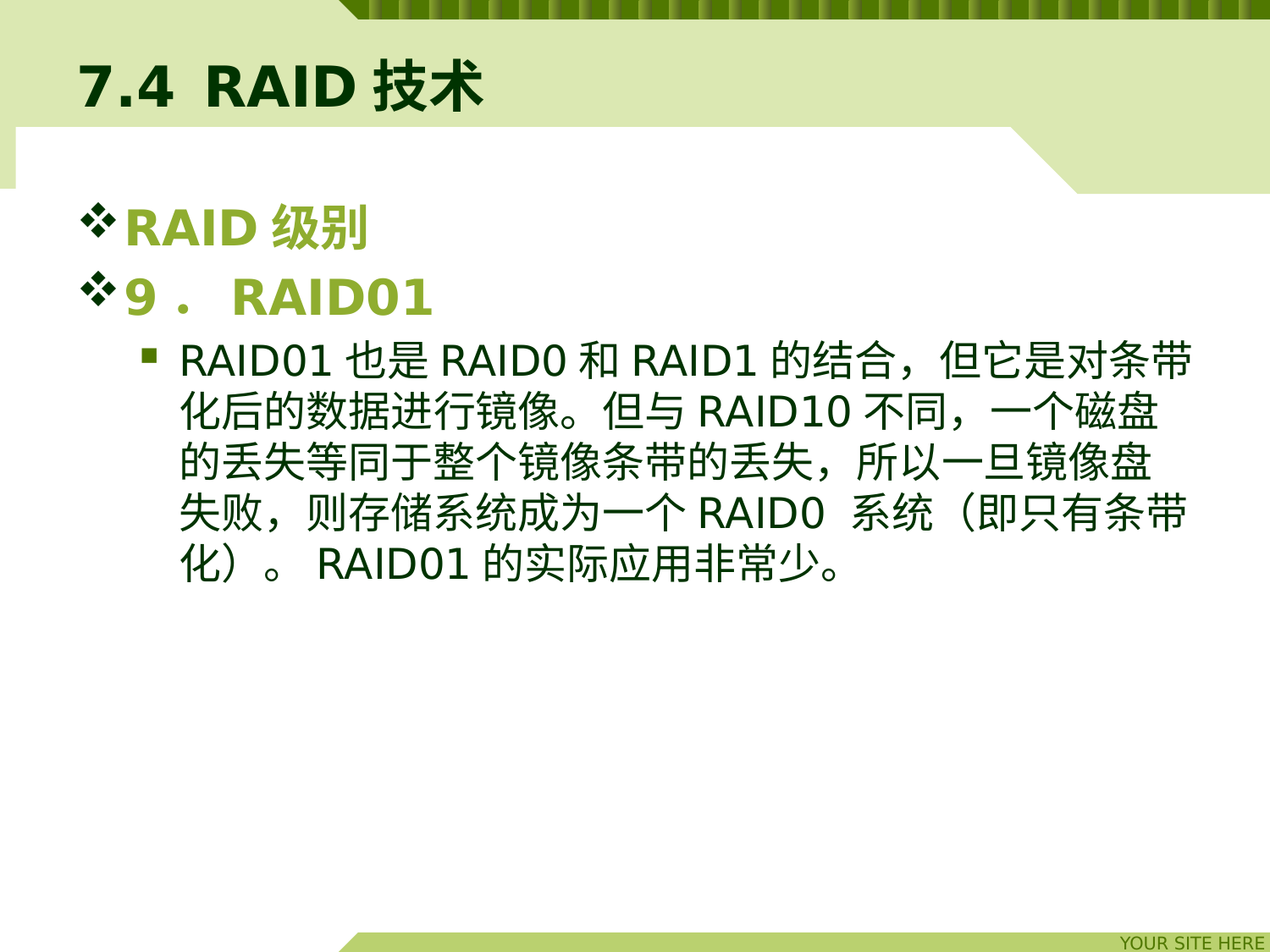

# 7.4	RAID技术
RAID级别
9．RAID01
RAID01也是RAID0和RAID1的结合，但它是对条带化后的数据进行镜像。但与RAID10不同，一个磁盘的丢失等同于整个镜像条带的丢失，所以一旦镜像盘失败，则存储系统成为一个RAID0 系统（即只有条带化）。RAID01的实际应用非常少。